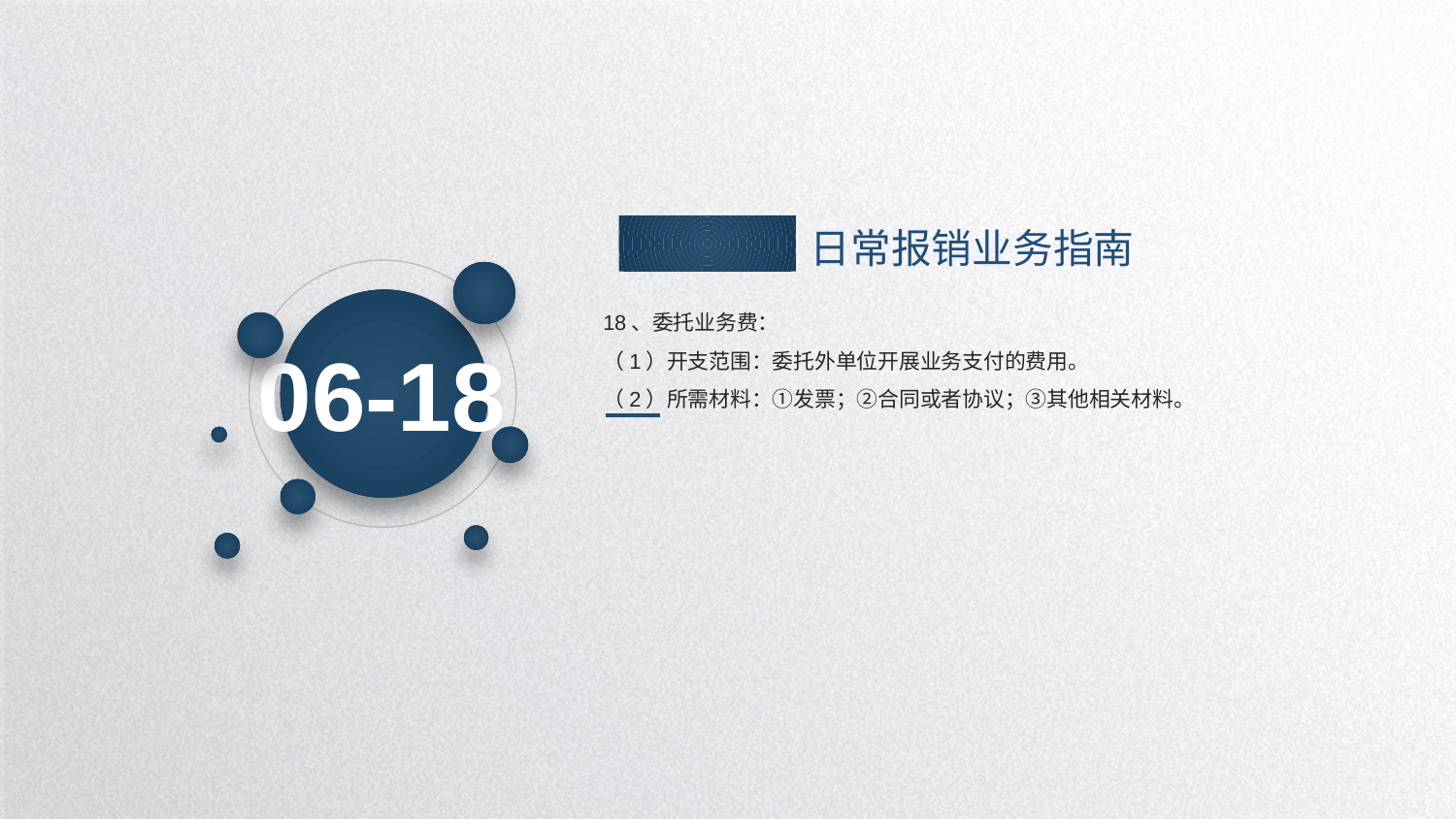

日常报销业务指南

18、委托业务费：
（1）开支范围：委托外单位开展业务支付的费用。
（2）所需材料：①发票；②合同或者协议；③其他相关材料。

06-18